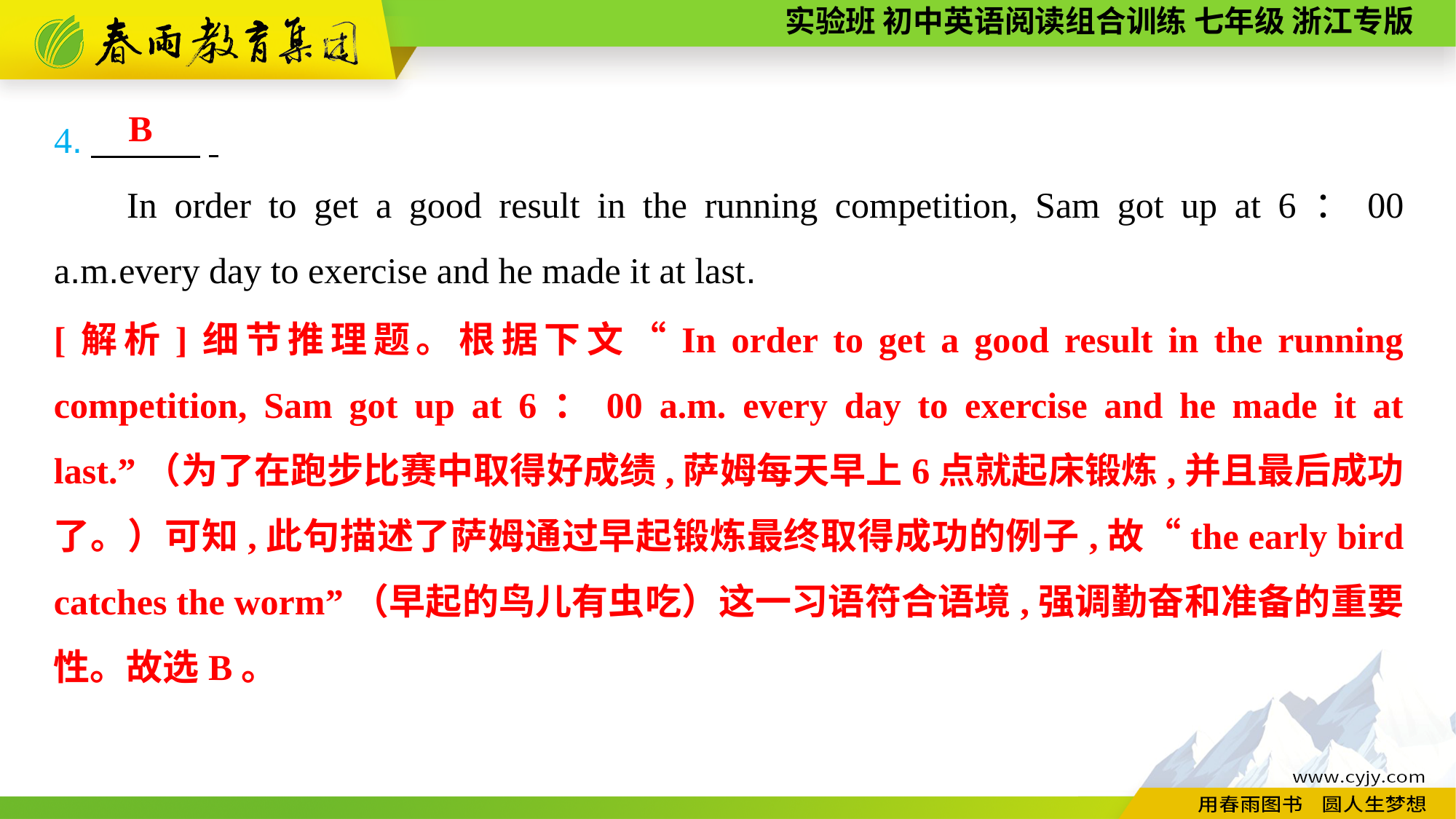

4.　　　.
In order to get a good result in the running competition, Sam got up at 6：00 a.m.every day to exercise and he made it at last.
B
[解析]细节推理题。根据下文“In order to get a good result in the running competition, Sam got up at 6：00 a.m. every day to exercise and he made it at last.”（为了在跑步比赛中取得好成绩,萨姆每天早上6点就起床锻炼,并且最后成功了。）可知,此句描述了萨姆通过早起锻炼最终取得成功的例子,故“the early bird catches the worm”（早起的鸟儿有虫吃）这一习语符合语境,强调勤奋和准备的重要性。故选B。